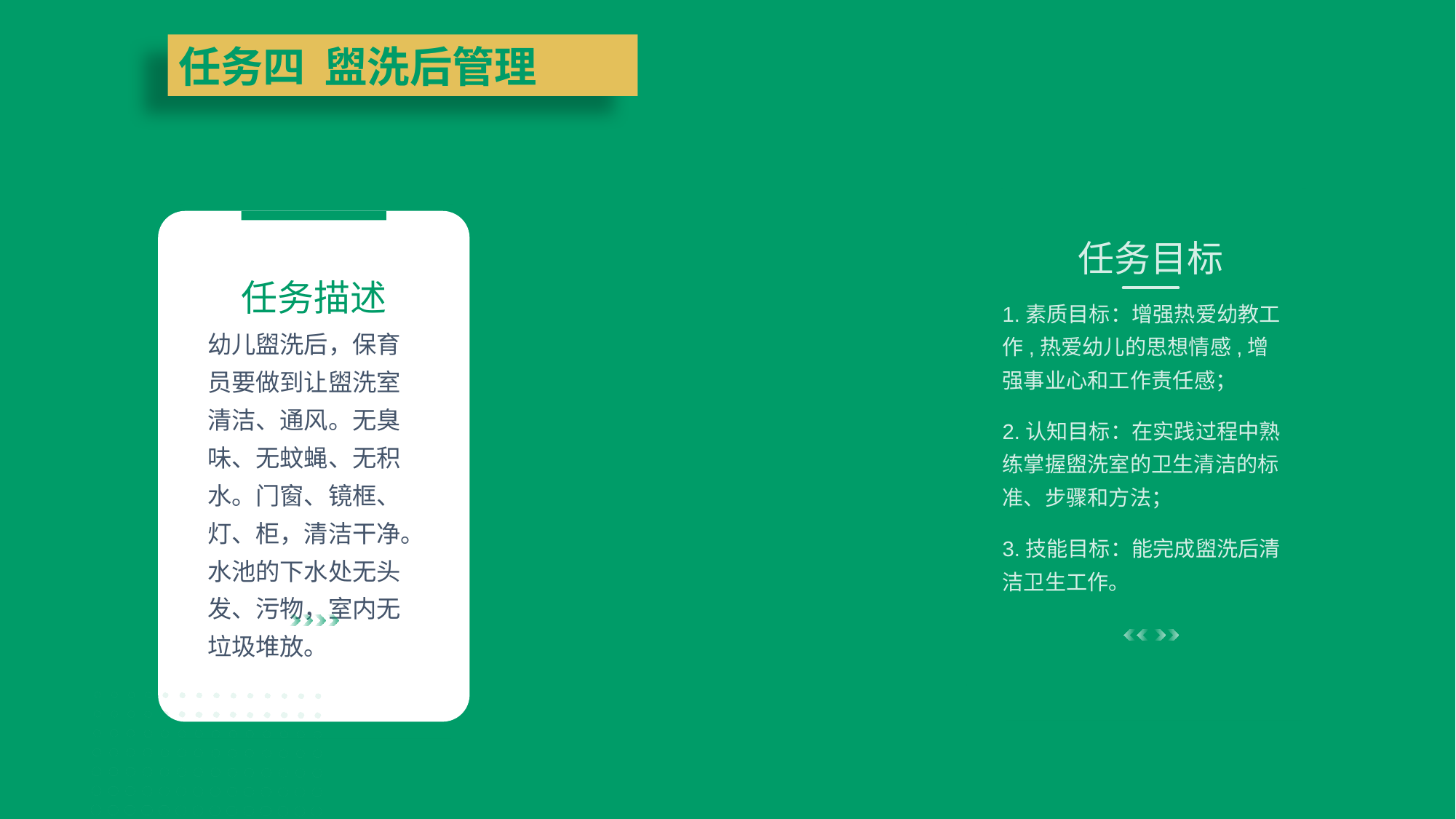

任务四  盥洗后管理

任务目标
1.素质目标：增强热爱幼教工作,热爱幼儿的思想情感,增强事业心和工作责任感；
2.认知目标：在实践过程中熟练掌握盥洗室的卫生清洁的标准、步骤和方法；
3.技能目标：能完成盥洗后清洁卫生工作。

任务描述
幼儿盥洗后，保育员要做到让盥洗室清洁、通风。无臭味、无蚊蝇、无积水。门窗、镜框、灯、柜，清洁干净。水池的下水处无头发、污物，室内无垃圾堆放。